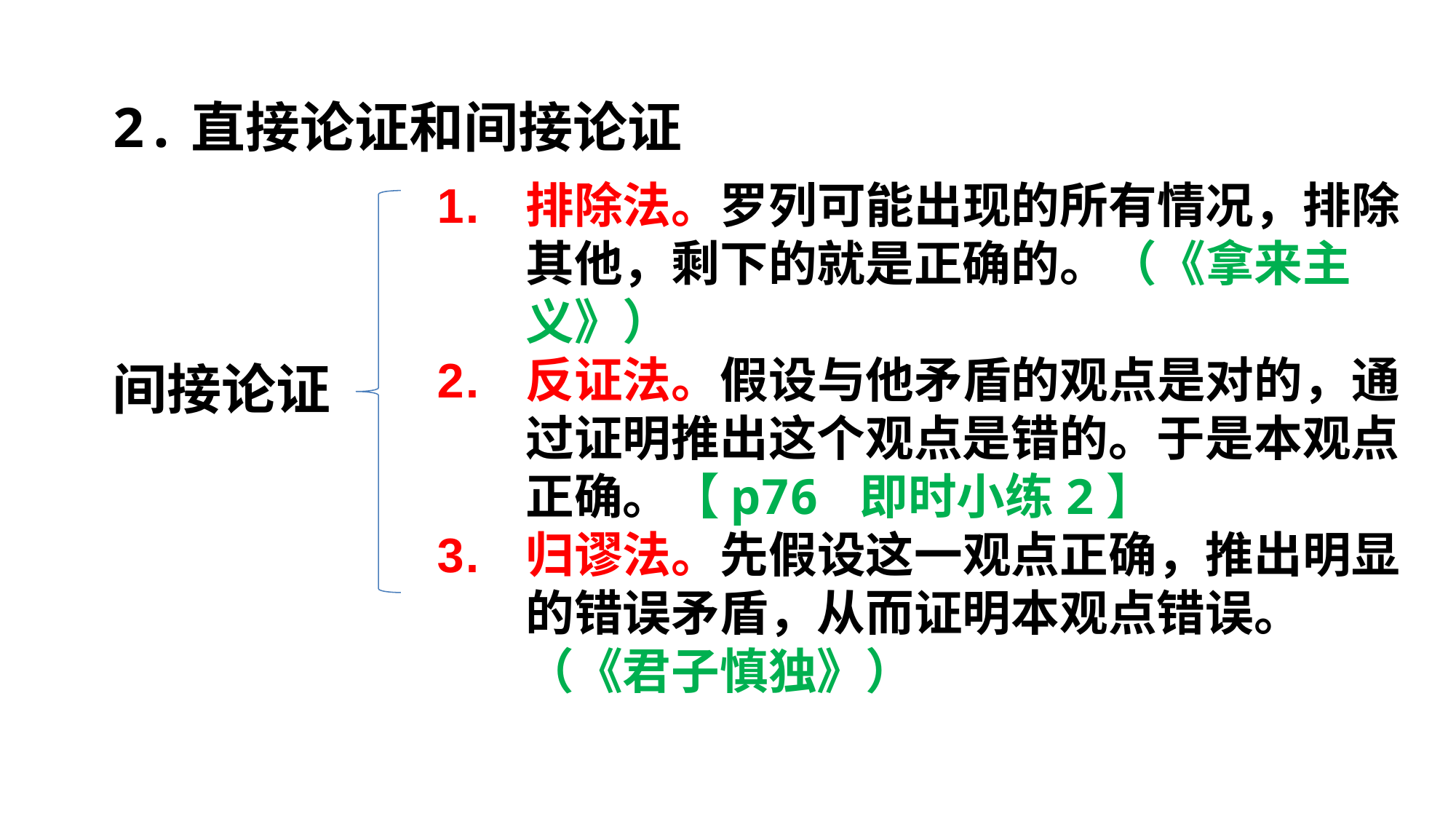

2.直接论证和间接论证

间接论证
排除法。罗列可能出现的所有情况，排除其他，剩下的就是正确的。（《拿来主义》）
反证法。假设与他矛盾的观点是对的，通过证明推出这个观点是错的。于是本观点正确。【p76 即时小练2】
归谬法。先假设这一观点正确，推出明显的错误矛盾，从而证明本观点错误。（《君子慎独》）